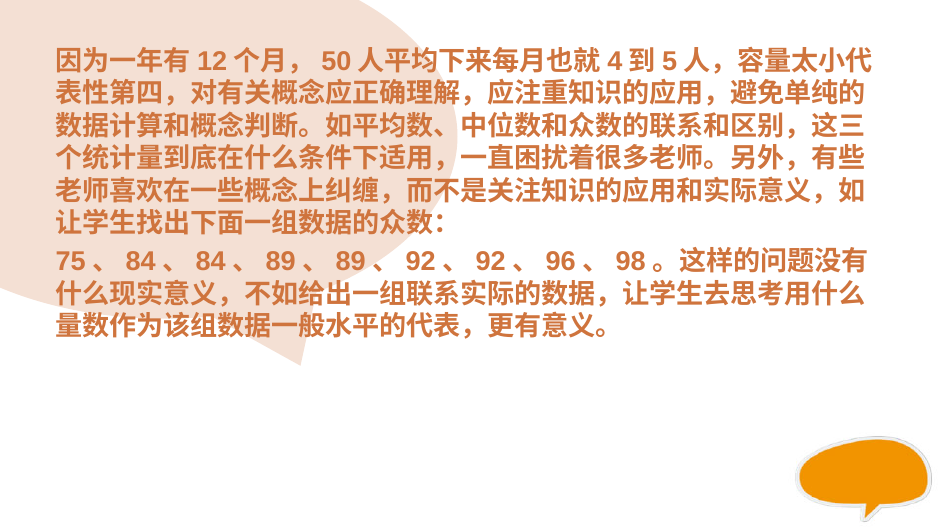

#
因为一年有12个月，50人平均下来每月也就4到5人，容量太小代表性第四，对有关概念应正确理解，应注重知识的应用，避免单纯的数据计算和概念判断。如平均数、中位数和众数的联系和区别，这三个统计量到底在什么条件下适用，一直困扰着很多老师。另外，有些老师喜欢在一些概念上纠缠，而不是关注知识的应用和实际意义，如让学生找出下面一组数据的众数：
75、84、84、89、89、92、92、96、98。这样的问题没有什么现实意义，不如给出一组联系实际的数据，让学生去思考用什么量数作为该组数据一般水平的代表，更有意义。